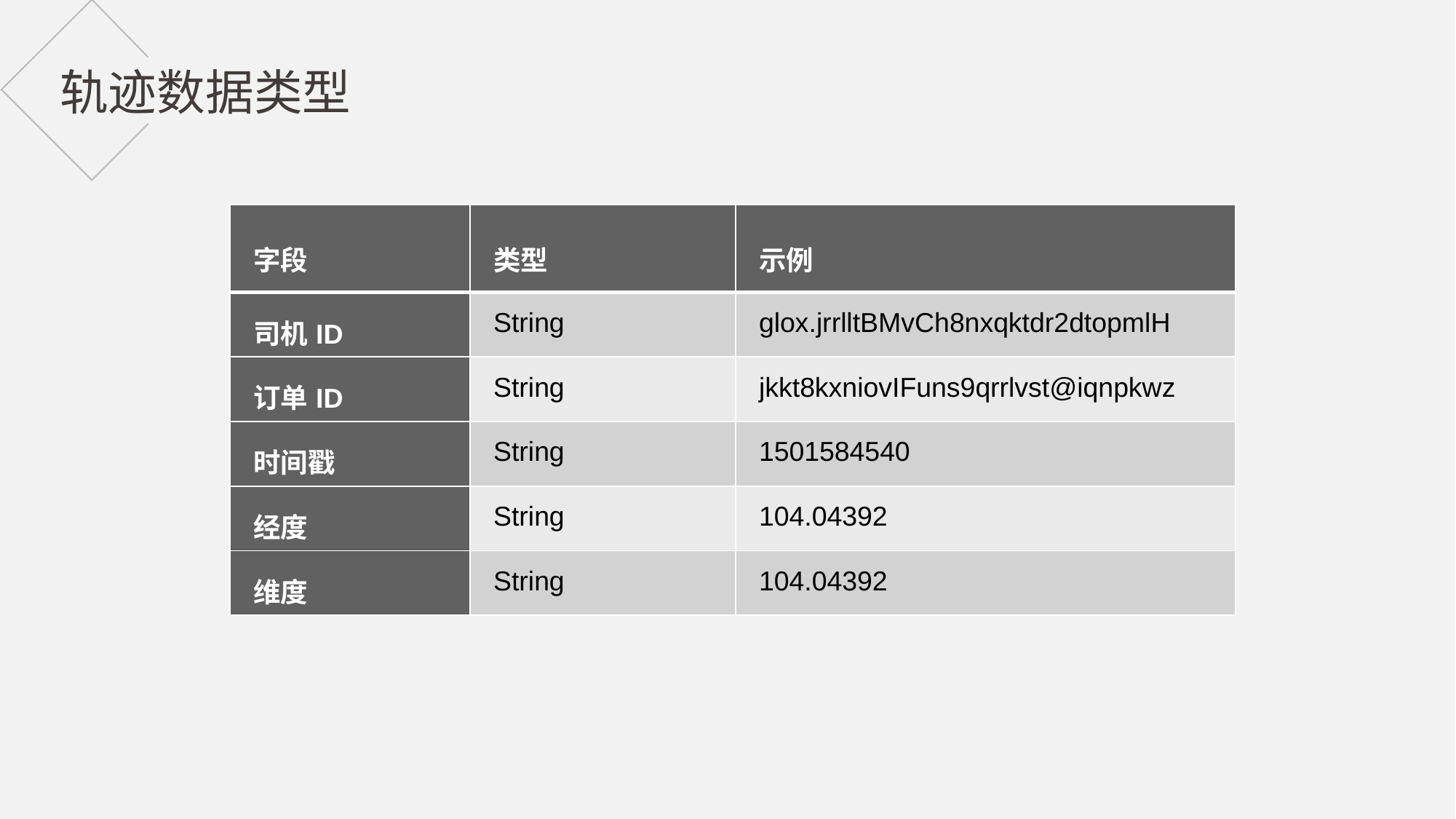

轨迹数据类型
| 字段 | 类型 | 示例 |
| --- | --- | --- |
| 司机ID | String | glox.jrrlltBMvCh8nxqktdr2dtopmlH |
| 订单ID | String | jkkt8kxniovIFuns9qrrlvst@iqnpkwz |
| 时间戳 | String | 1501584540 |
| 经度 | String | 104.04392 |
| 维度 | String | 104.04392 |